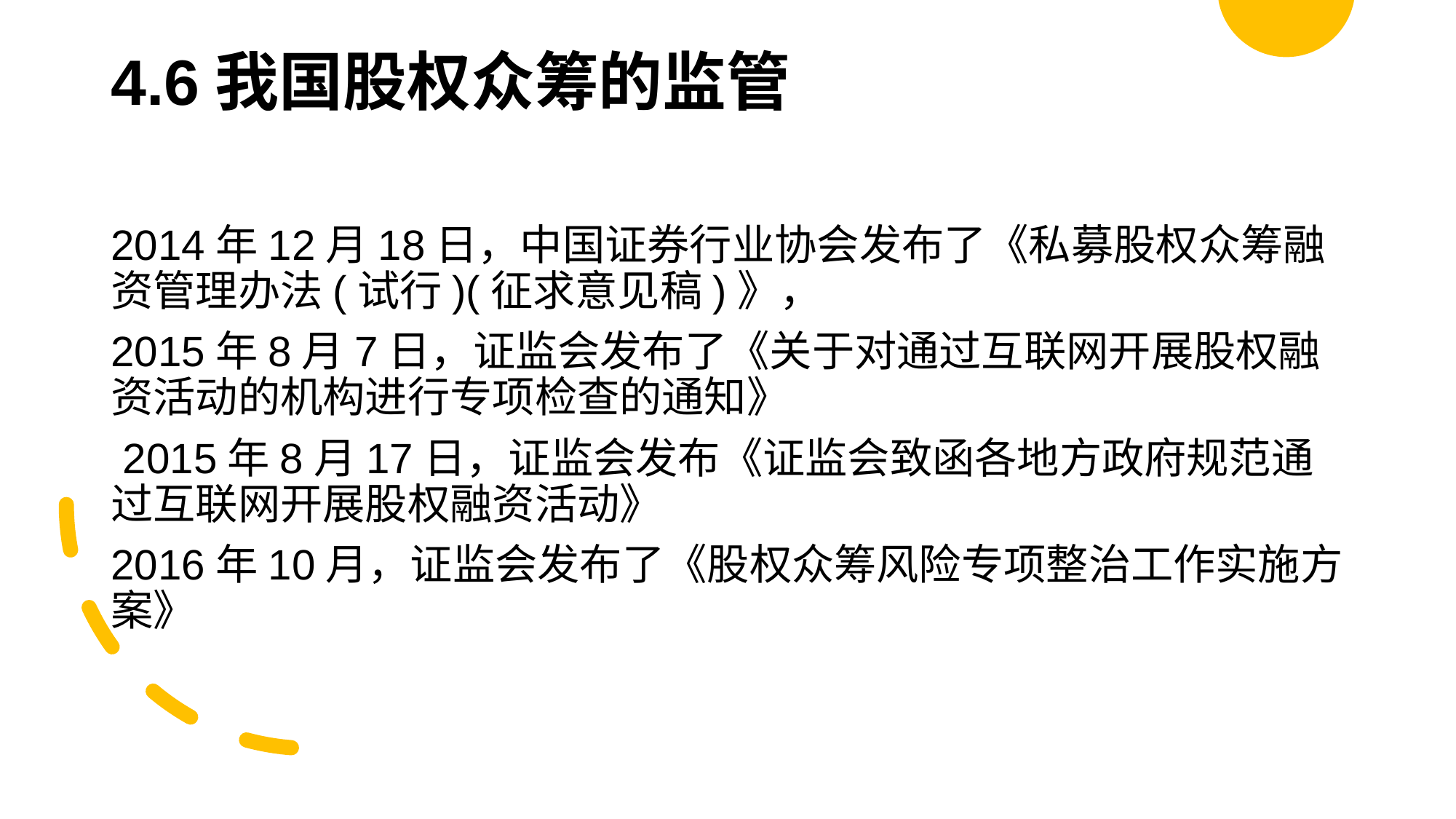

# 4.6我国股权众筹的监管
2014年12月18日，中国证券行业协会发布了《私募股权众筹融资管理办法(试行)(征求意见稿)》，
2015年8月7日，证监会发布了《关于对通过互联网开展股权融资活动的机构进行专项检查的通知》
 2015年8月17日，证监会发布《证监会致函各地方政府规范通过互联网开展股权融资活动》
2016年10月，证监会发布了《股权众筹风险专项整治工作实施方案》